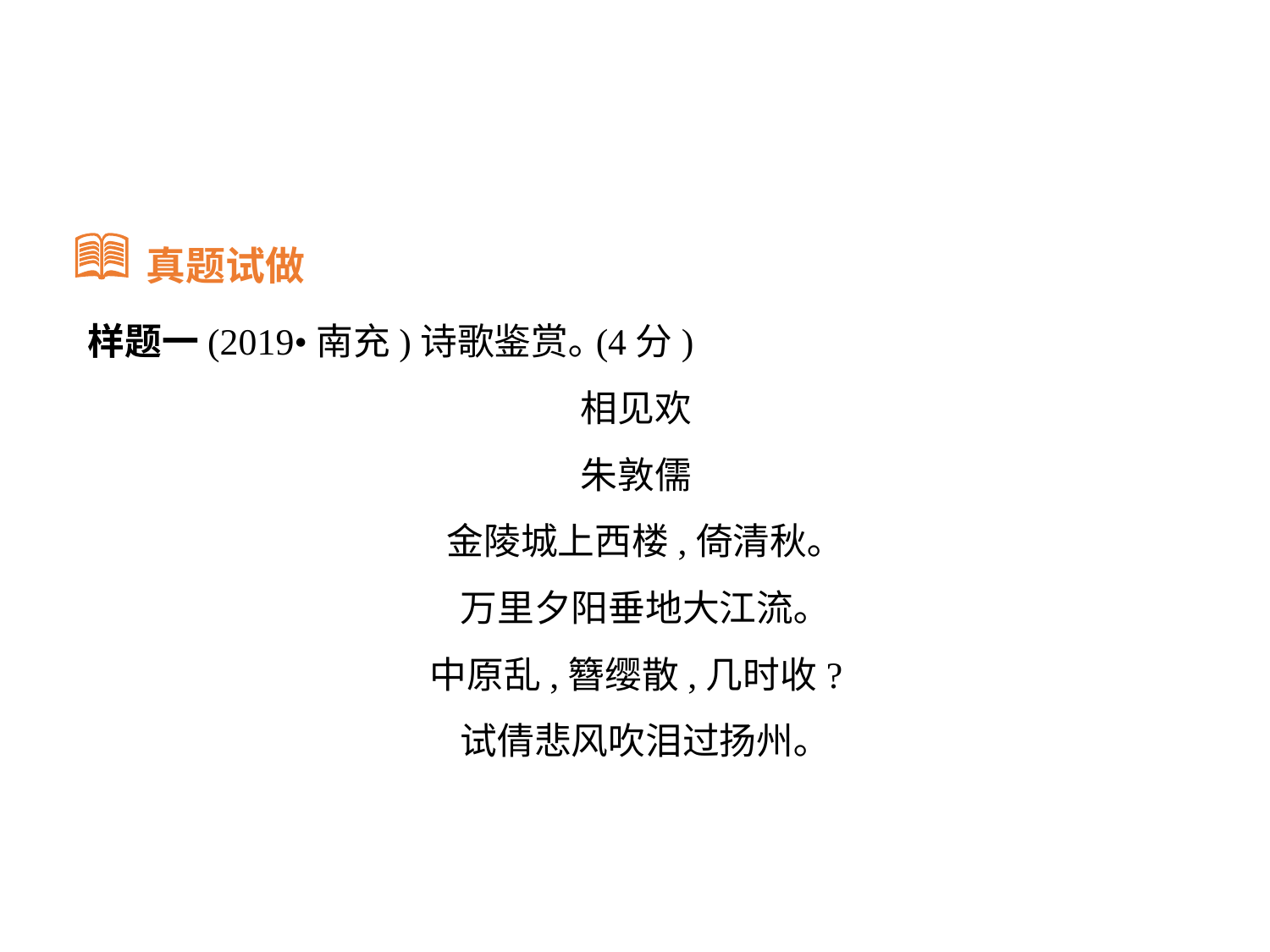

真题试做

样题一(2019•南充)诗歌鉴赏｡(4分)
相见欢
朱敦儒
金陵城上西楼,倚清秋｡
万里夕阳垂地大江流｡
中原乱,簪缨散,几时收?
试倩悲风吹泪过扬州｡